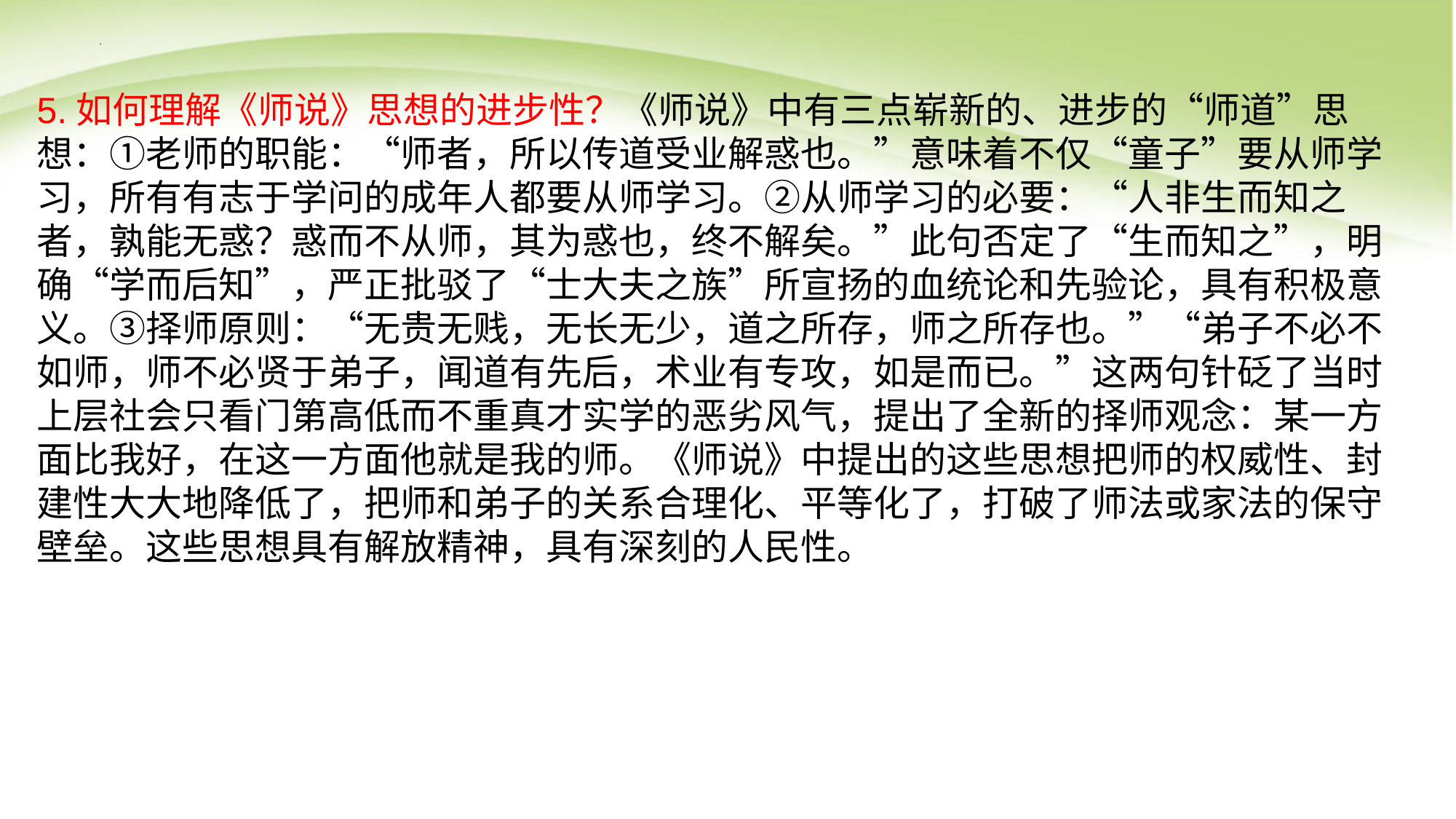

5.如何理解《师说》思想的进步性？《师说》中有三点崭新的、进步的“师道”思想：①老师的职能：“师者，所以传道受业解惑也。”意味着不仅“童子”要从师学习，所有有志于学问的成年人都要从师学习。②从师学习的必要：“人非生而知之者，孰能无惑？惑而不从师，其为惑也，终不解矣。”此句否定了“生而知之”，明确“学而后知”，严正批驳了“士大夫之族”所宣扬的血统论和先验论，具有积极意义。③择师原则：“无贵无贱，无长无少，道之所存，师之所存也。”“弟子不必不如师，师不必贤于弟子，闻道有先后，术业有专攻，如是而已。”这两句针砭了当时上层社会只看门第高低而不重真才实学的恶劣风气，提出了全新的择师观念：某一方面比我好，在这一方面他就是我的师。《师说》中提出的这些思想把师的权威性、封建性大大地降低了，把师和弟子的关系合理化、平等化了，打破了师法或家法的保守壁垒。这些思想具有解放精神，具有深刻的人民性。